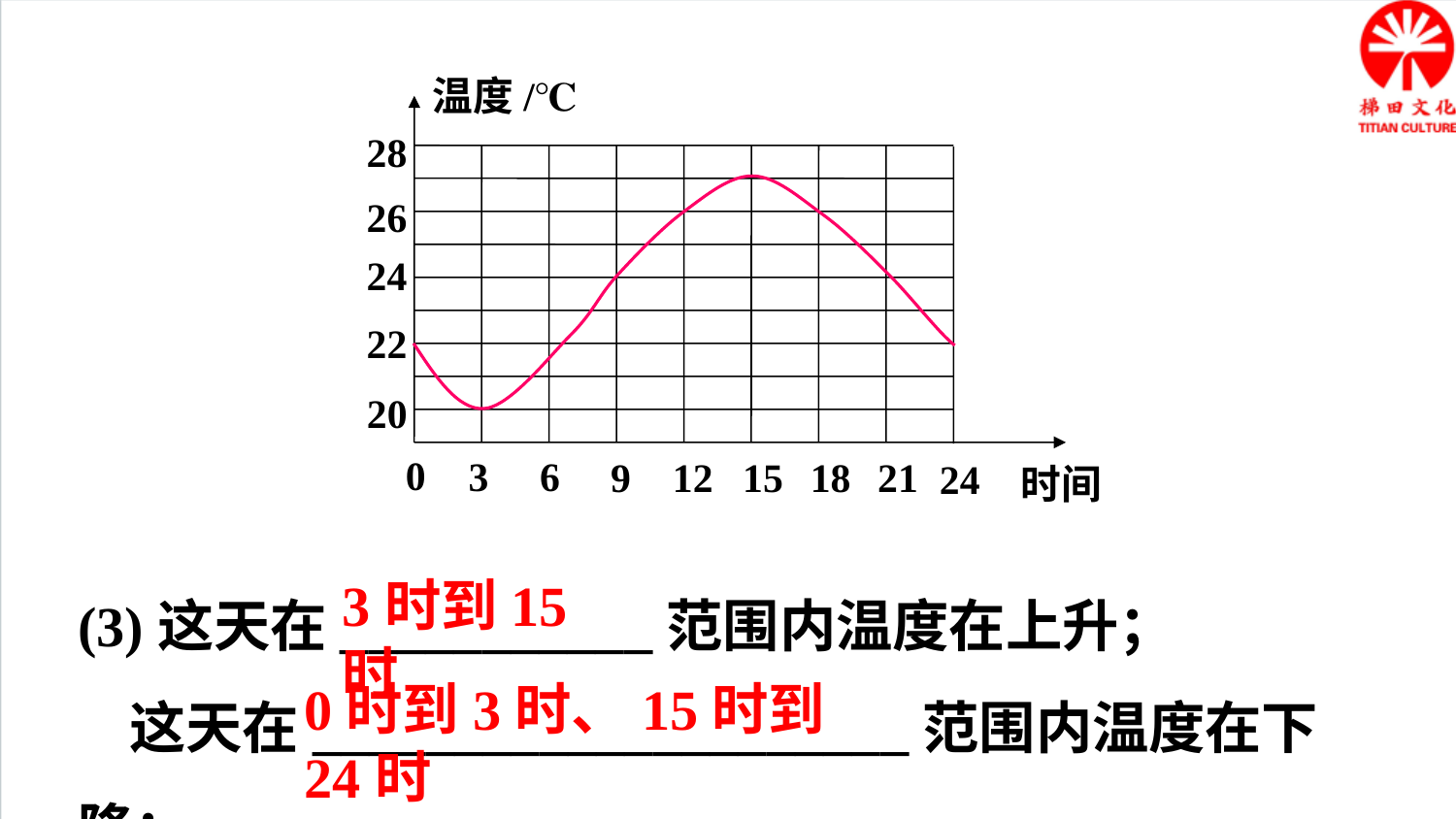

温度/℃

28

26
24
22
20
0
3
6
9
12
15
18
21
24
时间

(3)这天在___________范围内温度在上升；
   这天在_____________________范围内温度在下降；
3时到15时
0时到3时、15时到24时